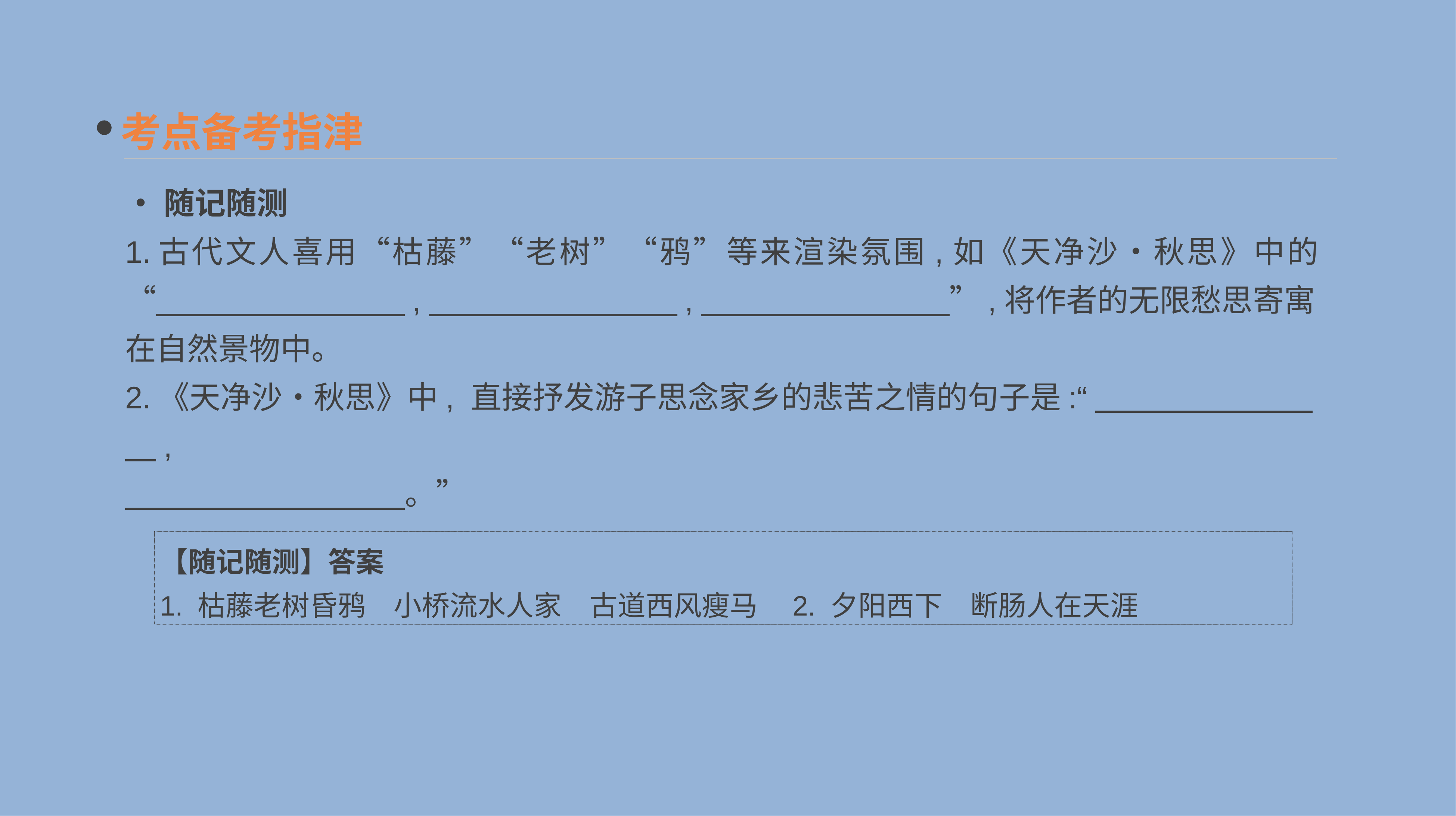

考点备考指津

•随记随测
1.古代文人喜用“枯藤”“老树”“鸦”等来渲染氛围,如《天净沙•秋思》中的“　　　　　　　　,　　　　　　　　,　　　　　　　　”,将作者的无限愁思寄寓在自然景物中。
2.《天净沙•秋思》中, 直接抒发游子思念家乡的悲苦之情的句子是:“　　　　　　　　,
　　　　　　　　　。”
【随记随测】答案
1. 枯藤老树昏鸦　小桥流水人家　古道西风瘦马　2. 夕阳西下　断肠人在天涯